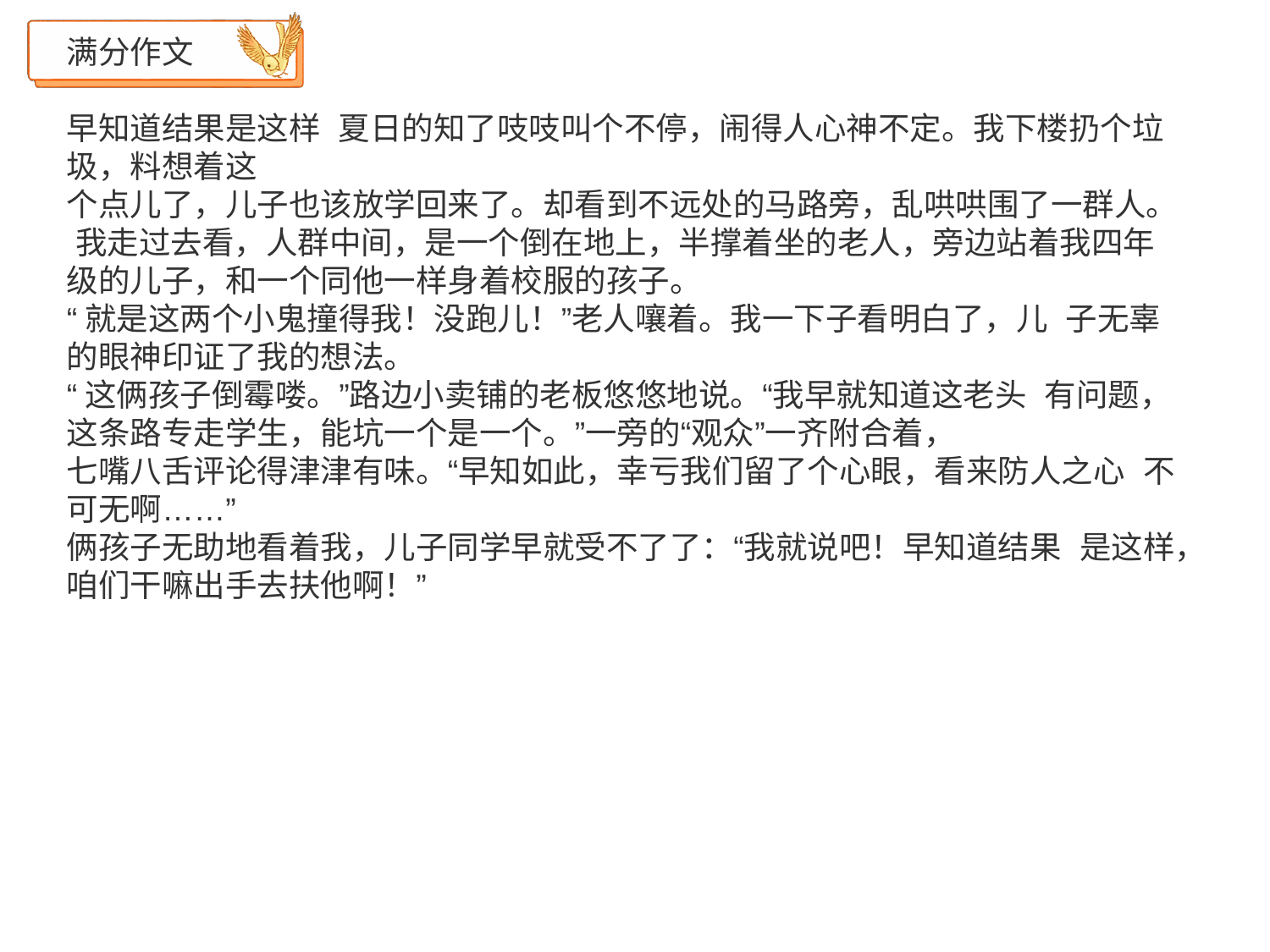

满分作文

早知道结果是这样  夏日的知了吱吱叫个不停，闹得人心神不定。我下楼扔个垃圾，料想着这
个点儿了，儿子也该放学回来了。却看到不远处的马路旁，乱哄哄围了一群人。  我走过去看，人群中间，是一个倒在地上，半撑着坐的老人，旁边站着我四年  级的儿子，和一个同他一样身着校服的孩子。
“就是这两个小鬼撞得我！没跑儿！”老人嚷着。我一下子看明白了，儿  子无辜的眼神印证了我的想法。
“这俩孩子倒霉喽。”路边小卖铺的老板悠悠地说。“我早就知道这老头  有问题，这条路专走学生，能坑一个是一个。”一旁的“观众”一齐附合着，
七嘴八舌评论得津津有味。“早知如此，幸亏我们留了个心眼，看来防人之心  不可无啊……”
俩孩子无助地看着我，儿子同学早就受不了了：“我就说吧！早知道结果  是这样，咱们干嘛出手去扶他啊！”